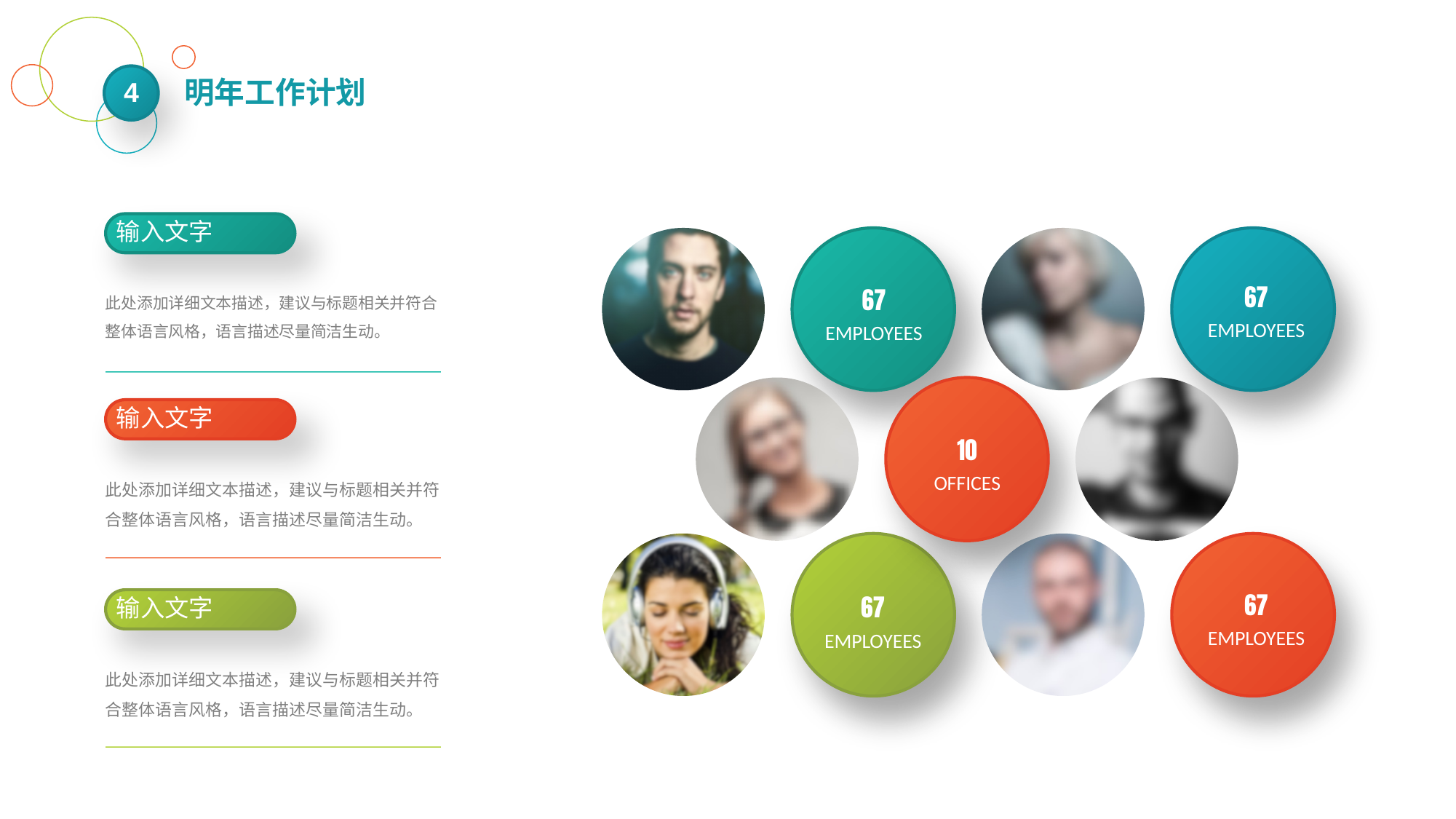

4

明年工作计划
输入文字

67
EMPLOYEES
67
EMPLOYEES
此处添加详细文本描述，建议与标题相关并符合整体语言风格，语言描述尽量简洁生动。

输入文字

10
OFFICES
此处添加详细文本描述，建议与标题相关并符合整体语言风格，语言描述尽量简洁生动。

67
EMPLOYEES
输入文字
67
EMPLOYEES

此处添加详细文本描述，建议与标题相关并符合整体语言风格，语言描述尽量简洁生动。